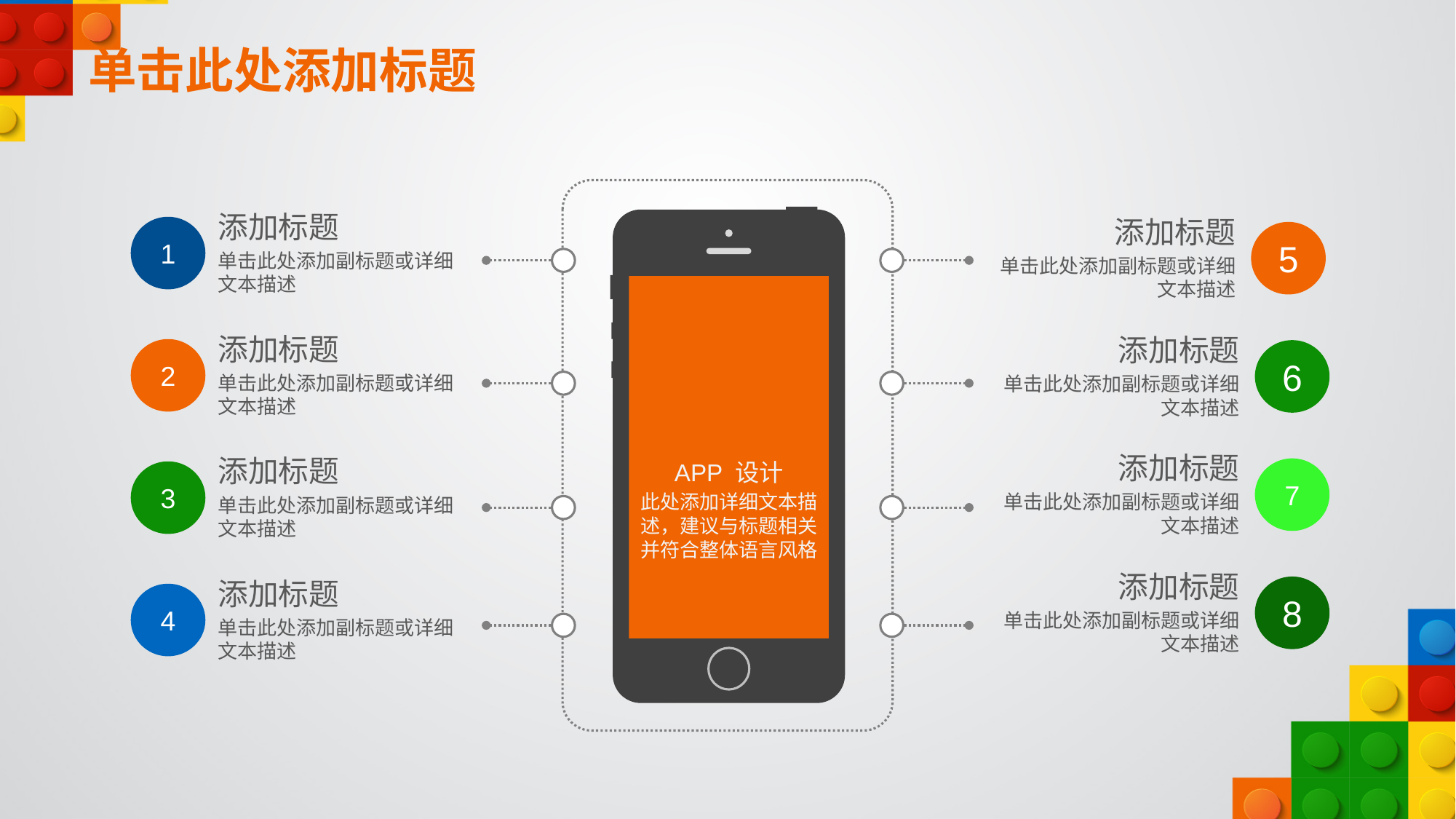

# 单击此处添加标题

APP 设计
此处添加详细文本描述，建议与标题相关并符合整体语言风格
添加标题
1
单击此处添加副标题或详细文本描述
添加标题
5
单击此处添加副标题或详细文本描述

添加标题
2
单击此处添加副标题或详细文本描述
添加标题
6
单击此处添加副标题或详细文本描述

添加标题
7
单击此处添加副标题或详细文本描述
添加标题
3

单击此处添加副标题或详细文本描述

添加标题
8
单击此处添加副标题或详细文本描述
添加标题
4
单击此处添加副标题或详细文本描述